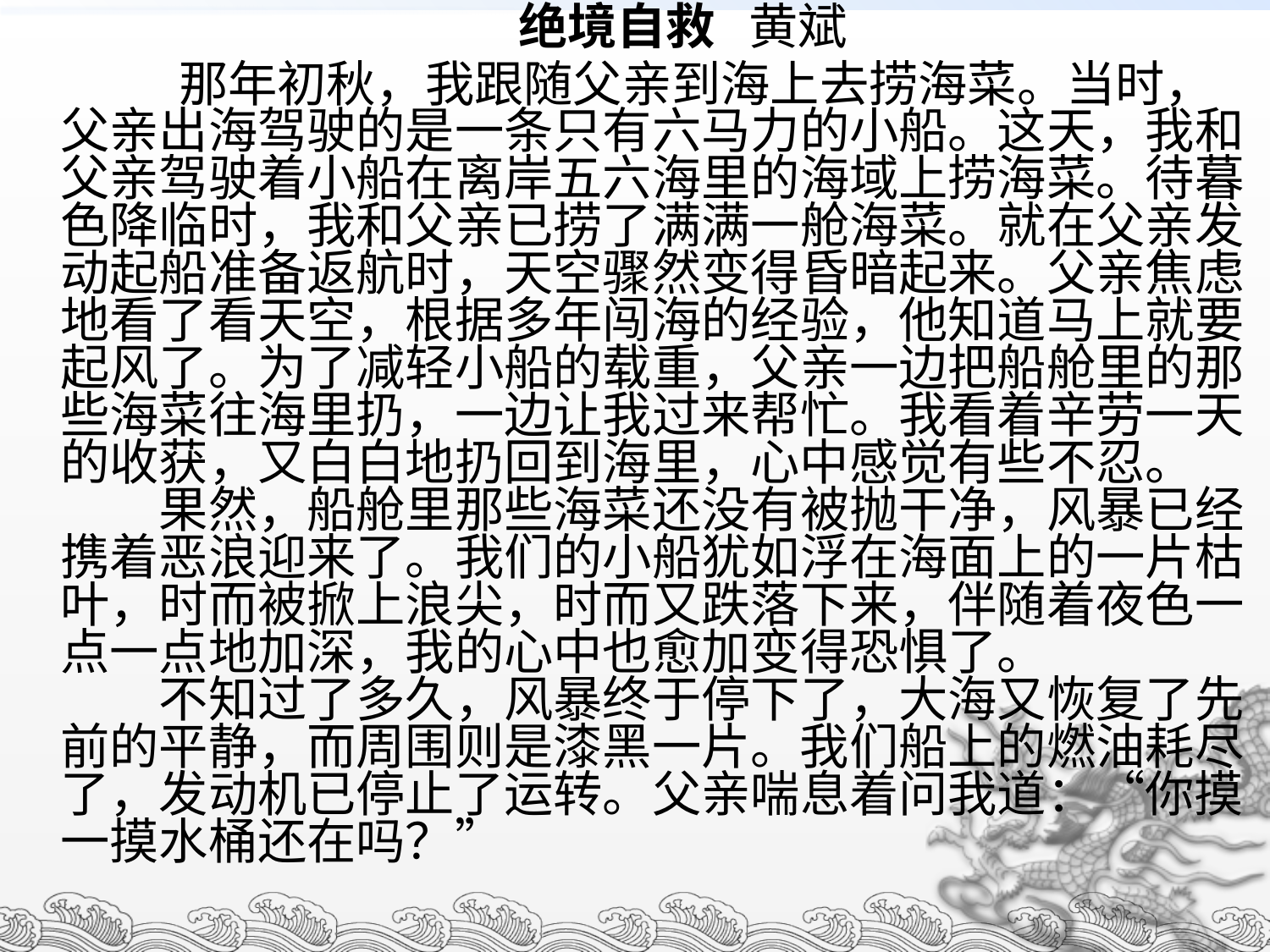

绝境自救   黄斌
              那年初秋，我跟随父亲到海上去捞海菜。当时，父亲出海驾驶的是一条只有六马力的小船。这天，我和父亲驾驶着小船在离岸五六海里的海域上捞海菜。待暮色降临时，我和父亲已捞了满满一舱海菜。就在父亲发动起船准备返航时，天空骤然变得昏暗起来。父亲焦虑地看了看天空，根据多年闯海的经验，他知道马上就要起风了。为了减轻小船的载重，父亲一边把船舱里的那些海菜往海里扔，一边让我过来帮忙。我看着辛劳一天的收获，又白白地扔回到海里，心中感觉有些不忍。
　　果然，船舱里那些海菜还没有被抛干净，风暴已经携着恶浪迎来了。我们的小船犹如浮在海面上的一片枯叶，时而被掀上浪尖，时而又跌落下来，伴随着夜色一点一点地加深，我的心中也愈加变得恐惧了。
　　不知过了多久，风暴终于停下了，大海又恢复了先前的平静，而周围则是漆黑一片。我们船上的燃油耗尽了，发动机已停止了运转。父亲喘息着问我道：“你摸一摸水桶还在吗？”